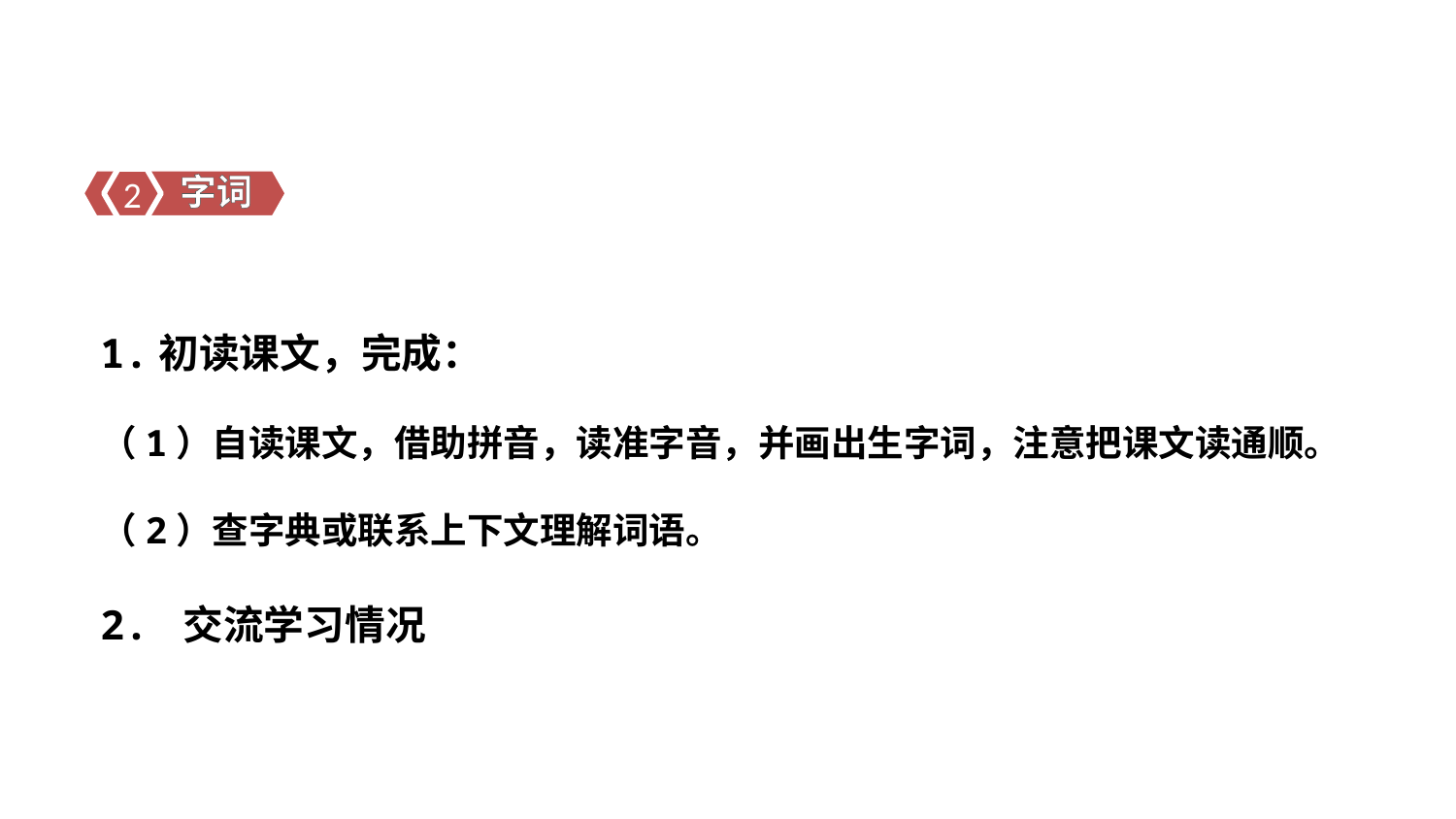

字词
2
1.初读课文，完成：
（1）自读课文，借助拼音，读准字音，并画出生字词，注意把课文读通顺。
（2）查字典或联系上下文理解词语。
2. 交流学习情况